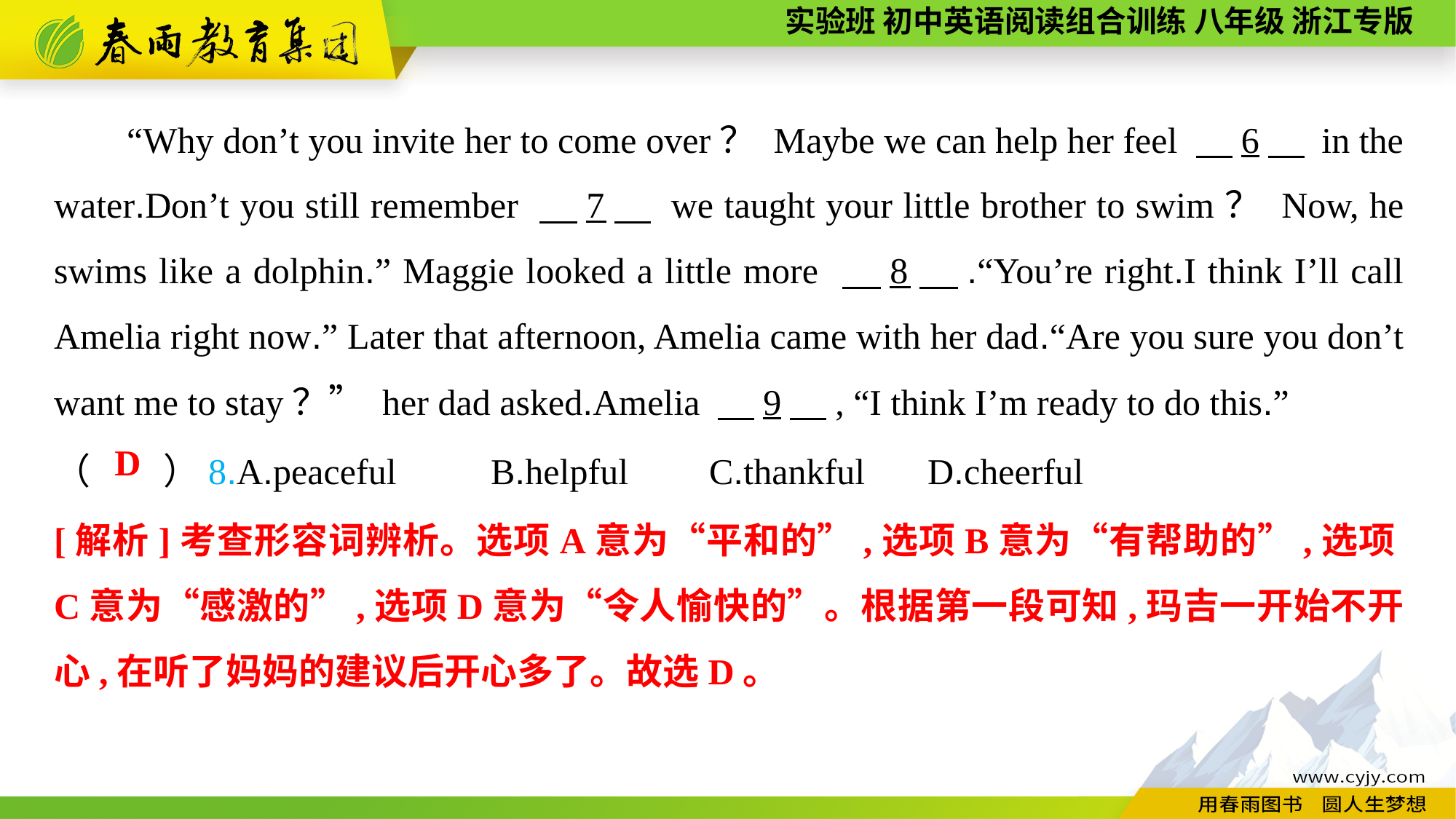

“Why don’t you invite her to come over？ Maybe we can help her feel 　6　 in the water.Don’t you still remember 　7　 we taught your little brother to swim？ Now, he swims like a dolphin.” Maggie looked a little more 　8　.“You’re right.I think I’ll call Amelia right now.” Later that afternoon, Amelia came with her dad.“Are you sure you don’t want me to stay？” her dad asked.Amelia 　9　, “I think I’m ready to do this.”
（　　）8.A.peaceful	B.helpful	C.thankful	D.cheerful
D
[解析]考查形容词辨析。选项A意为“平和的”,选项B意为“有帮助的”,选项C意为“感激的”,选项D意为“令人愉快的”。根据第一段可知,玛吉一开始不开心,在听了妈妈的建议后开心多了。故选D。